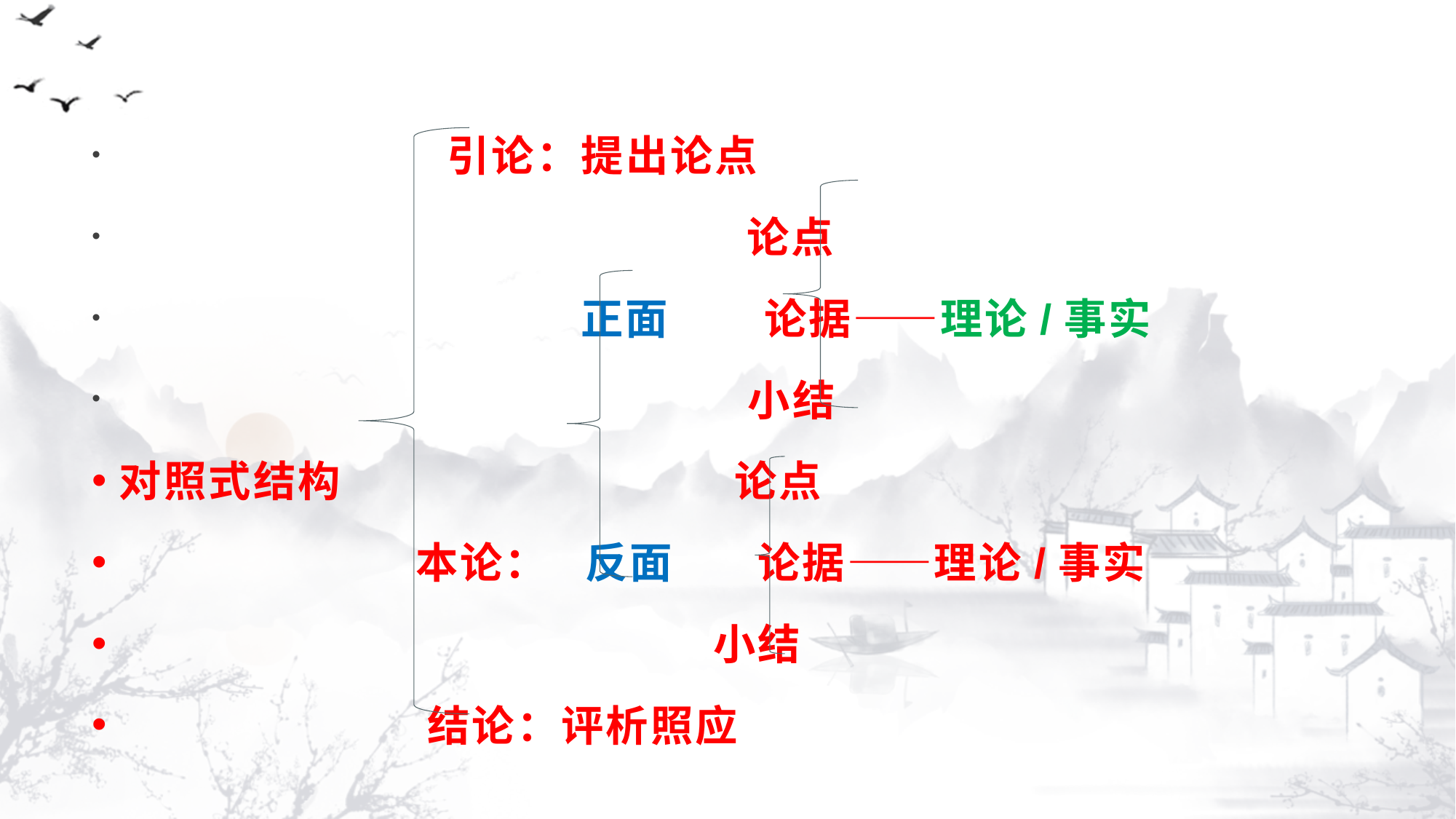

#
                                        引论：提出论点
                                                                            论点
                                                      正面          论据——理论/事实
                                                                          小结
对照式结构                                 论点
                        本论：   反面       论据——理论/事实
                                                 小结
                         结论：评析照应